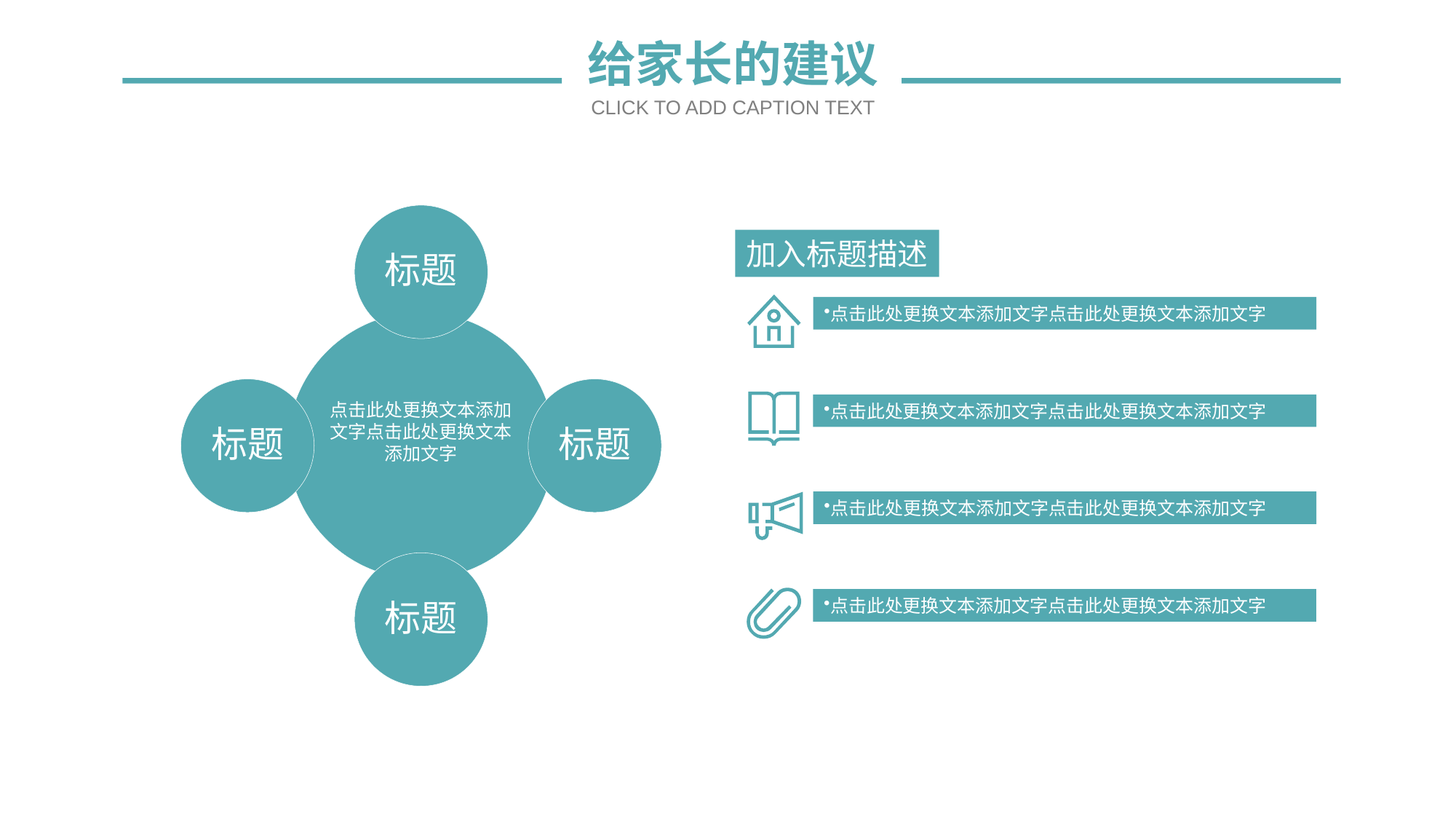

给家长的建议

CLICK TO ADD CAPTION TEXT
标题

标题
标题
点击此处更换文本添加文字点击此处更换文本添加文字
标题
加入标题描述

点击此处更换文本添加文字点击此处更换文本添加文字

点击此处更换文本添加文字点击此处更换文本添加文字
点击此处更换文本添加文字点击此处更换文本添加文字

点击此处更换文本添加文字点击此处更换文本添加文字